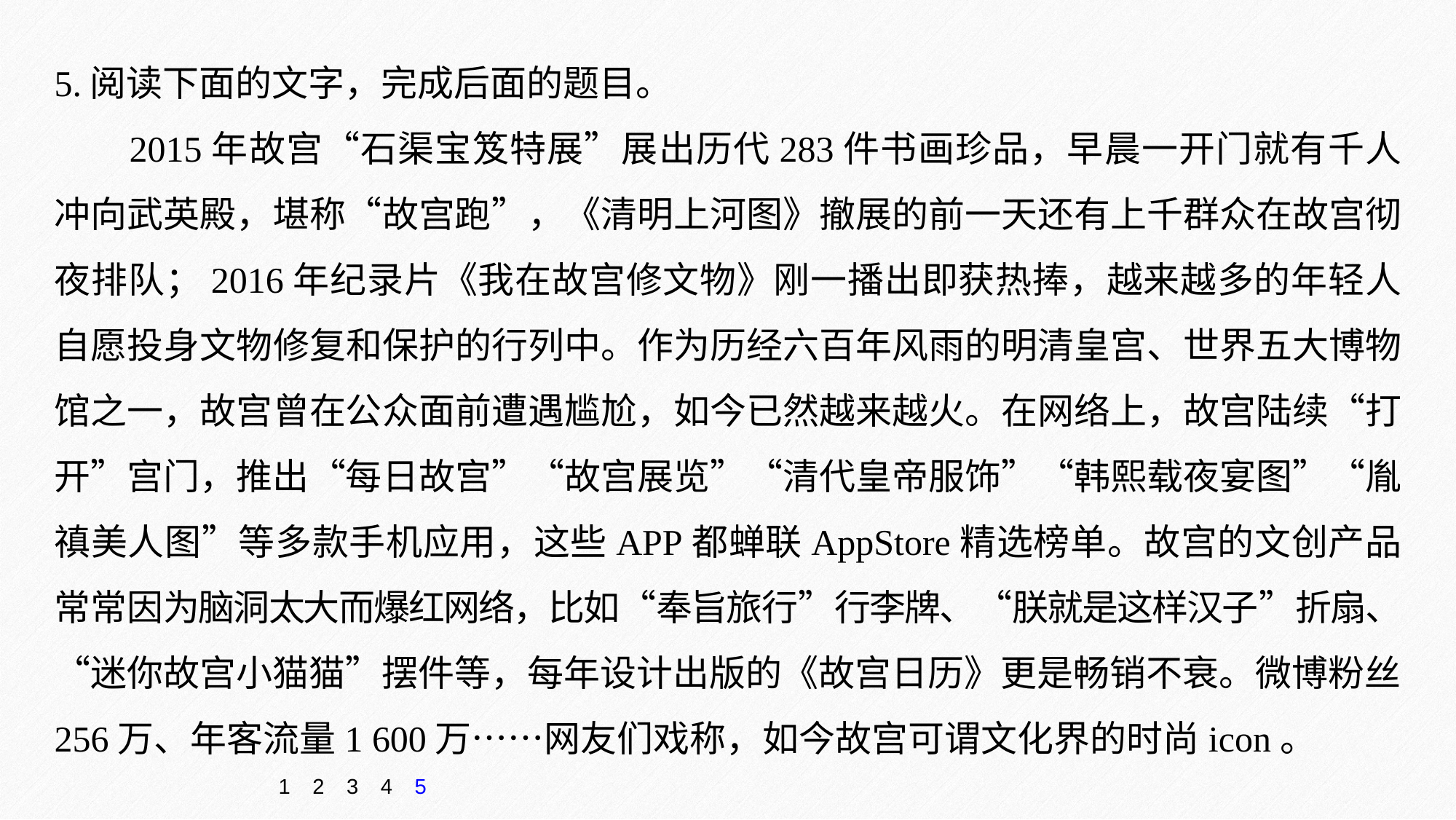

5.阅读下面的文字，完成后面的题目。
2015年故宫“石渠宝笈特展”展出历代283件书画珍品，早晨一开门就有千人冲向武英殿，堪称“故宫跑”，《清明上河图》撤展的前一天还有上千群众在故宫彻夜排队；2016年纪录片《我在故宫修文物》刚一播出即获热捧，越来越多的年轻人自愿投身文物修复和保护的行列中。作为历经六百年风雨的明清皇宫、世界五大博物馆之一，故宫曾在公众面前遭遇尴尬，如今已然越来越火。在网络上，故宫陆续“打开”宫门，推出“每日故宫”“故宫展览”“清代皇帝服饰”“韩熙载夜宴图”“胤禛美人图”等多款手机应用，这些APP都蝉联AppStore精选榜单。故宫的文创产品常常因为脑洞太大而爆红网络，比如“奉旨旅行”行李牌、“朕就是这样汉子”折扇、“迷你故宫小猫猫”摆件等，每年设计出版的《故宫日历》更是畅销不衰。微博粉丝256万、年客流量1 600万……网友们戏称，如今故宫可谓文化界的时尚icon。
1
2
3
4
5